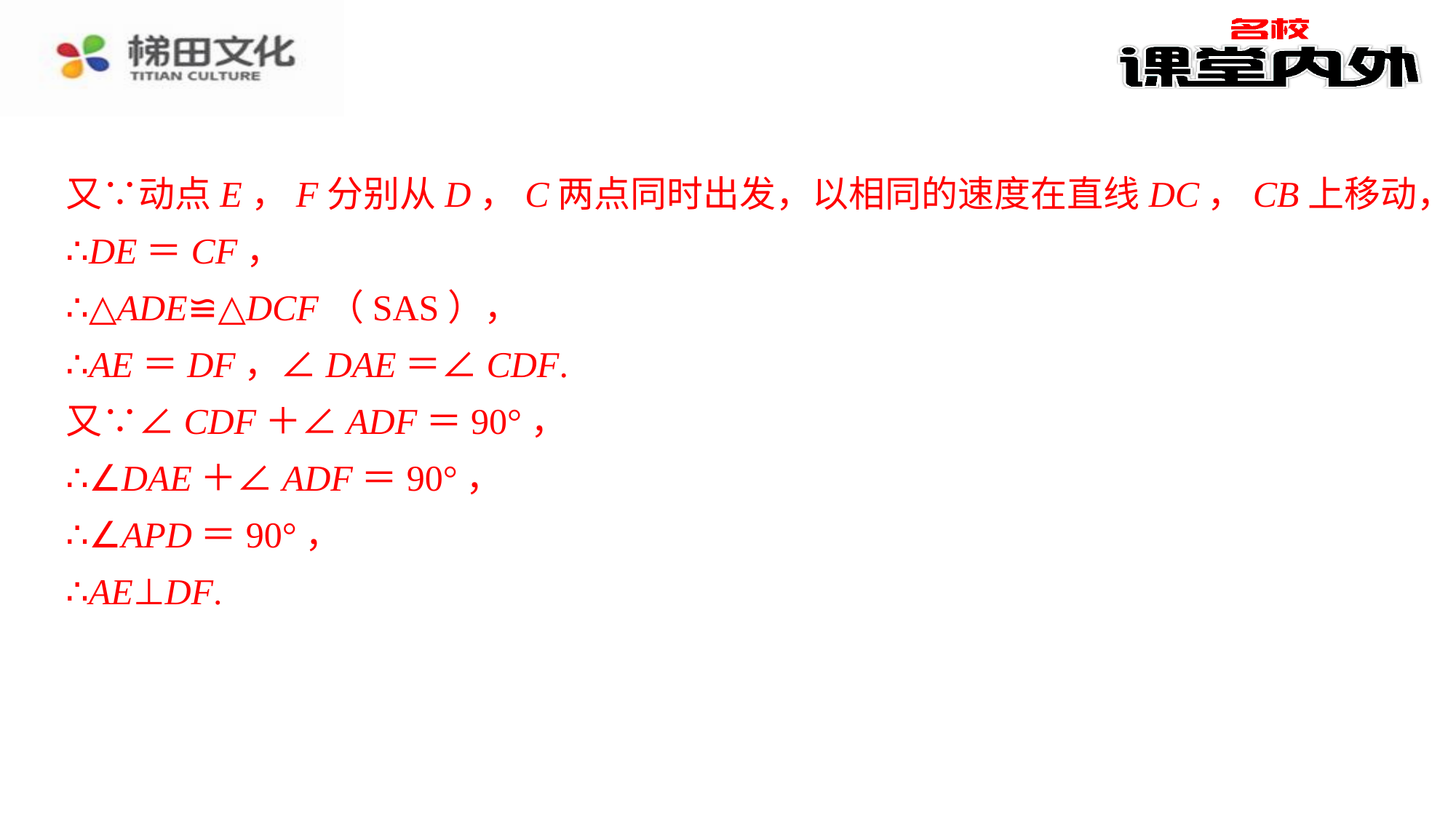

又∵动点E，F分别从D，C两点同时出发，以相同的速度在直线DC，CB上移动，
又∵动点E，F分别从D，C两点同时出发，以相同的速度在直线DC，CB上移动，⁠
∴DE＝CF，⁠
∴△ADE≌△DCF（SAS），⁠
∴AE＝DF，∠DAE＝∠CDF.⁠
又∵∠CDF＋∠ADF＝90°，⁠
∴∠DAE＋∠ADF＝90°，⁠
∴∠APD＝90°，⁠
∴AE⊥DF.⁠
（2）成立.⁠
∴DE＝CF，
∴△ADE≌△DCF（SAS），
∴AE＝DF，∠DAE＝∠CDF.
又∵∠CDF＋∠ADF＝90°，
∴∠DAE＋∠ADF＝90°，
∴∠APD＝90°，
∴AE⊥DF.